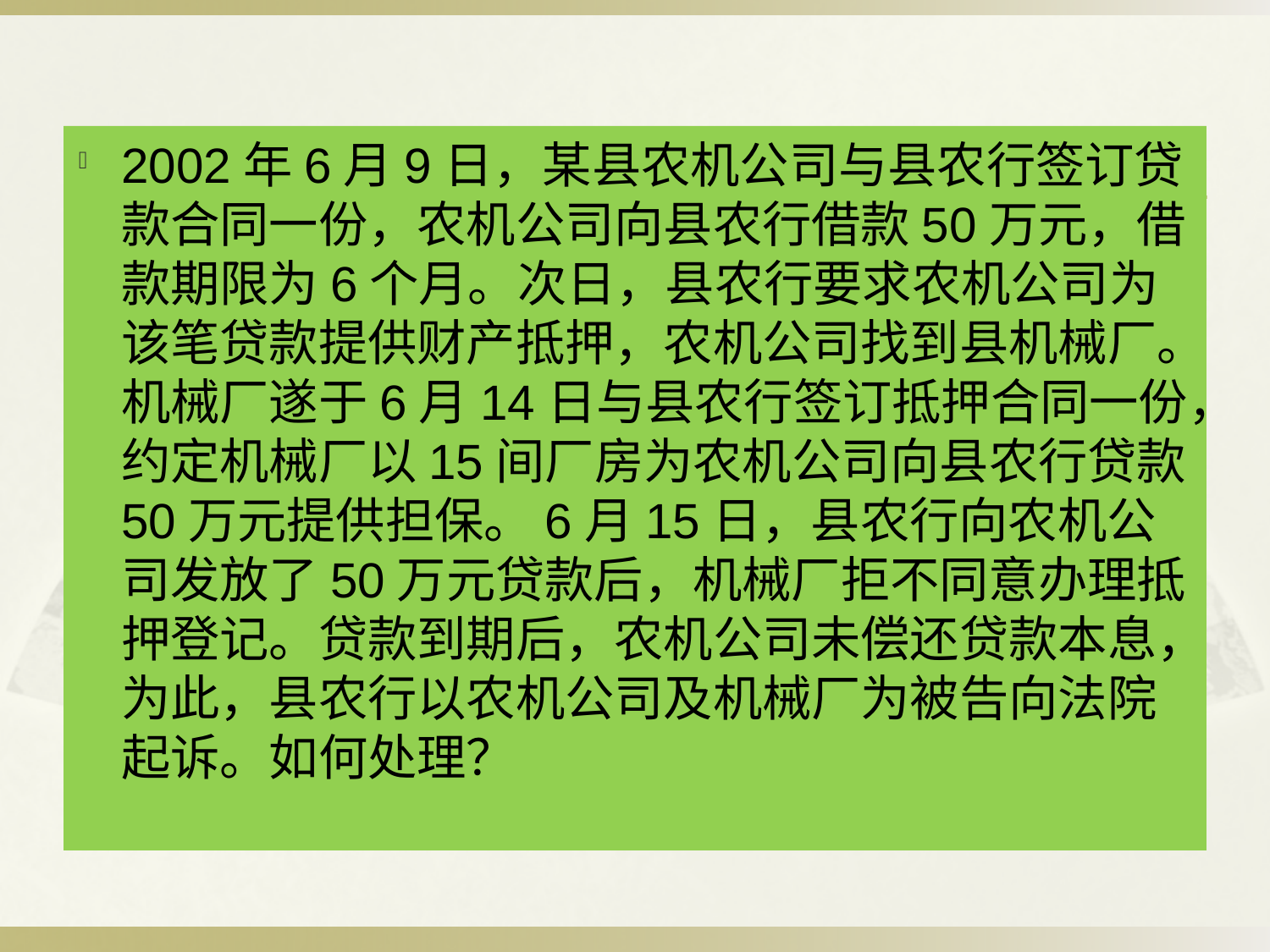

2002年6月9日，某县农机公司与县农行签订贷款合同一份，农机公司向县农行借款50万元，借款期限为6个月。次日，县农行要求农机公司为该笔贷款提供财产抵押，农机公司找到县机械厂。机械厂遂于6月14日与县农行签订抵押合同一份，约定机械厂以15间厂房为农机公司向县农行贷款50万元提供担保。6月15日，县农行向农机公司发放了50万元贷款后，机械厂拒不同意办理抵押登记。贷款到期后，农机公司未偿还贷款本息，为此，县农行以农机公司及机械厂为被告向法院起诉。如何处理？